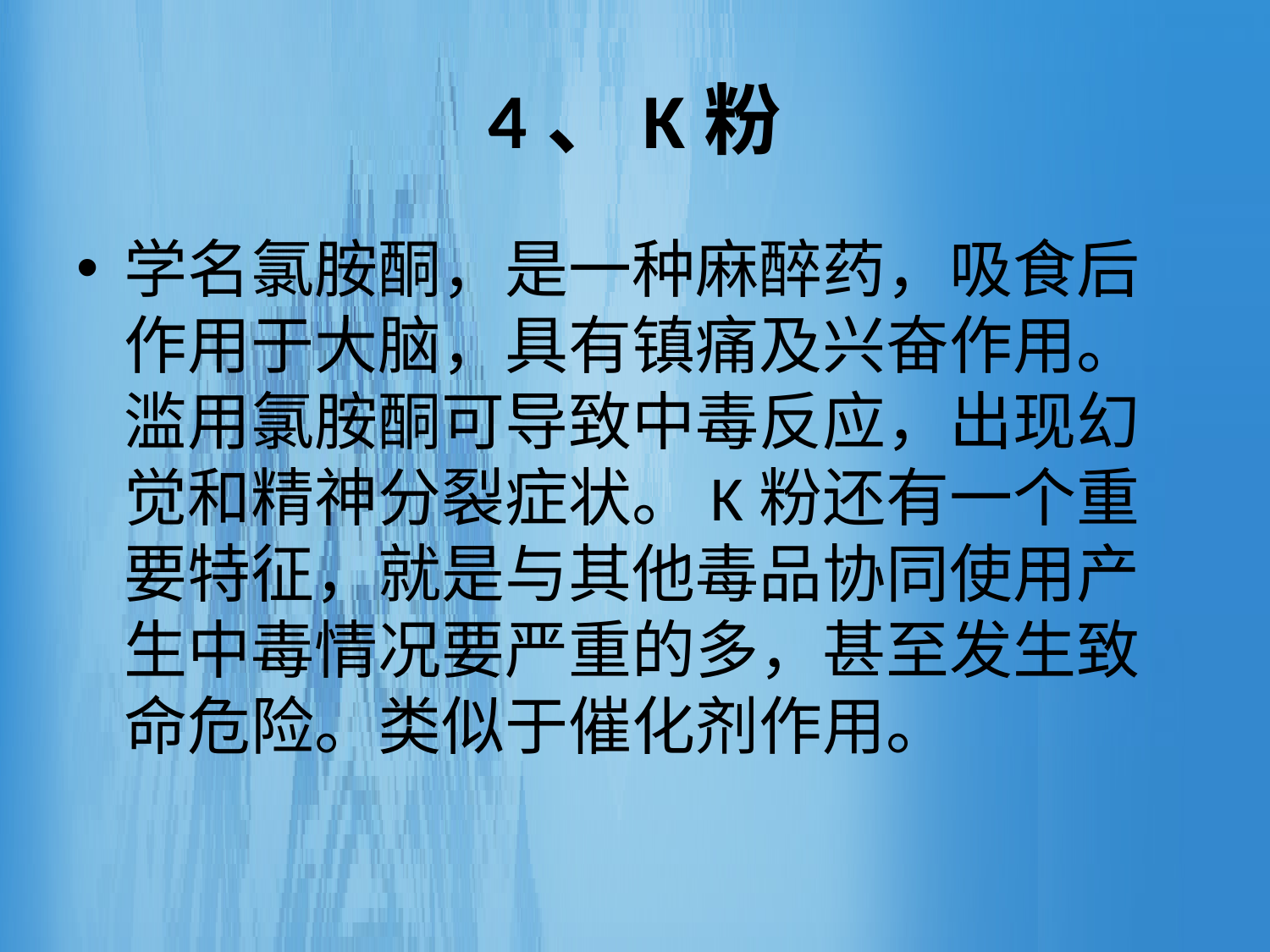

# 4、K粉
学名氯胺酮，是一种麻醉药，吸食后作用于大脑，具有镇痛及兴奋作用。滥用氯胺酮可导致中毒反应，出现幻觉和精神分裂症状。K粉还有一个重要特征，就是与其他毒品协同使用产生中毒情况要严重的多，甚至发生致命危险。类似于催化剂作用。